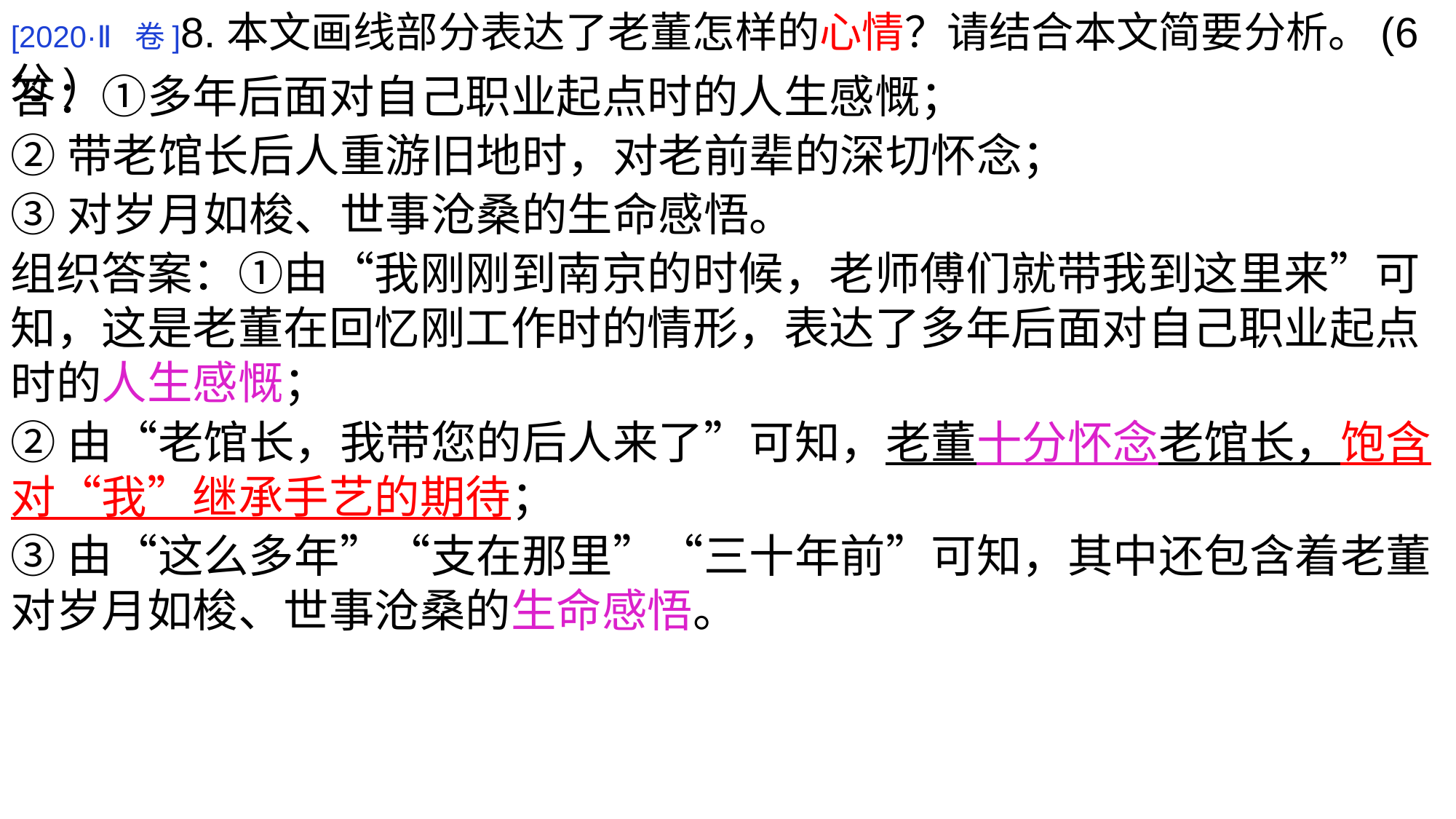

[2020·Ⅱ卷]8.本文画线部分表达了老董怎样的心情？请结合本文简要分析。(6分)
答：①多年后面对自己职业起点时的人生感慨；
②带老馆长后人重游旧地时，对老前辈的深切怀念；
③对岁月如梭、世事沧桑的生命感悟。
组织答案：①由“我刚刚到南京的时候，老师傅们就带我到这里来”可知，这是老董在回忆刚工作时的情形，表达了多年后面对自己职业起点时的人生感慨；
②由“老馆长，我带您的后人来了”可知，老董十分怀念老馆长，饱含对“我”继承手艺的期待；
③由“这么多年”“支在那里”“三十年前”可知，其中还包含着老董对岁月如梭、世事沧桑的生命感悟。